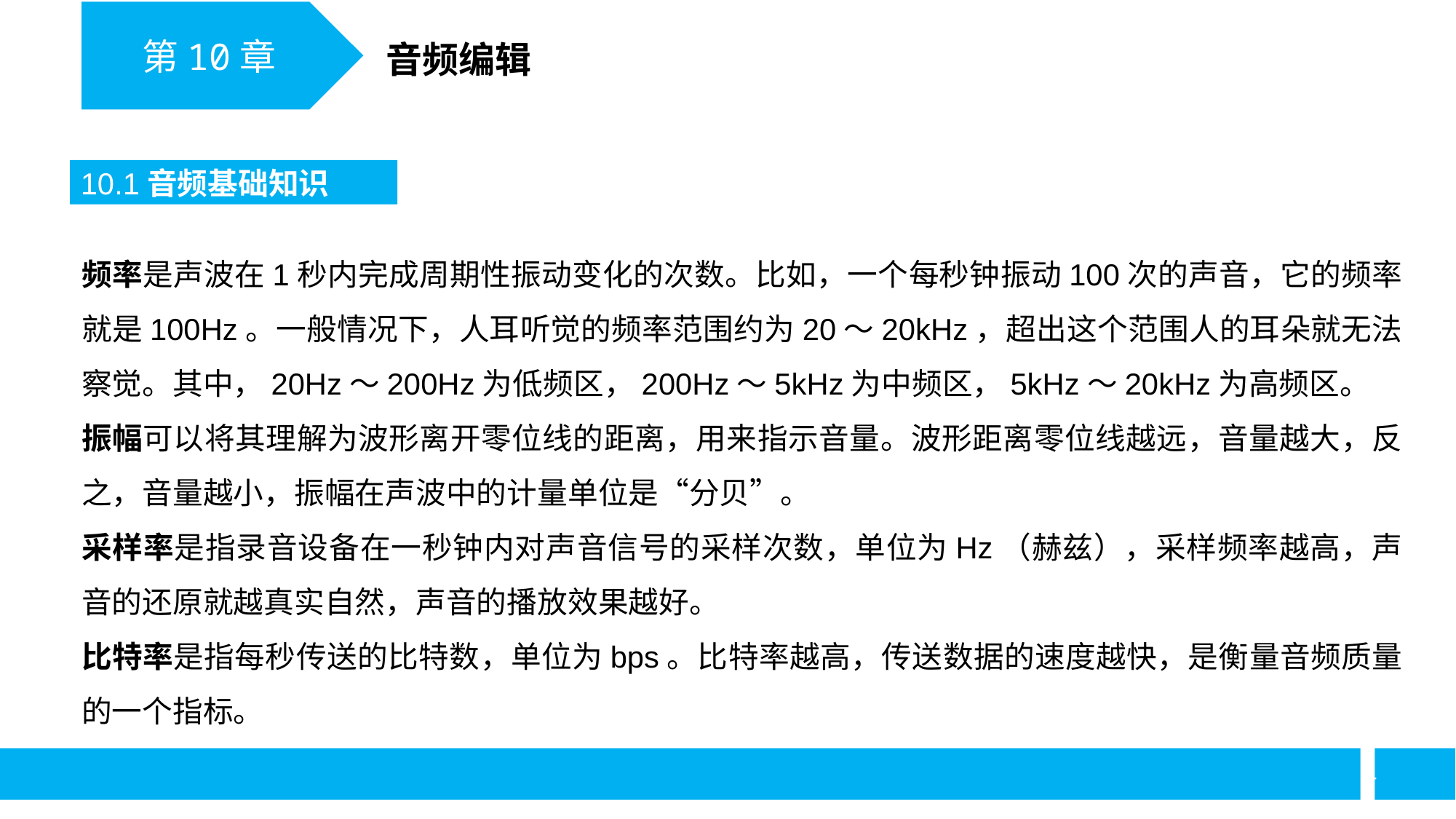

第10章
音频编辑
10.1音频基础知识
频率是声波在1秒内完成周期性振动变化的次数。比如，一个每秒钟振动100次的声音，它的频率就是100Hz。一般情况下，人耳听觉的频率范围约为20～20kHz，超出这个范围人的耳朵就无法察觉。其中，20Hz～200Hz为低频区，200Hz～5kHz为中频区，5kHz～20kHz为高频区。
振幅可以将其理解为波形离开零位线的距离，用来指示音量。波形距离零位线越远，音量越大，反之，音量越小，振幅在声波中的计量单位是“分贝”。
采样率是指录音设备在一秒钟内对声音信号的采样次数，单位为Hz（赫兹），采样频率越高，声音的还原就越真实自然，声音的播放效果越好。
比特率是指每秒传送的比特数，单位为bps。比特率越高，传送数据的速度越快，是衡量音频质量的一个指标。